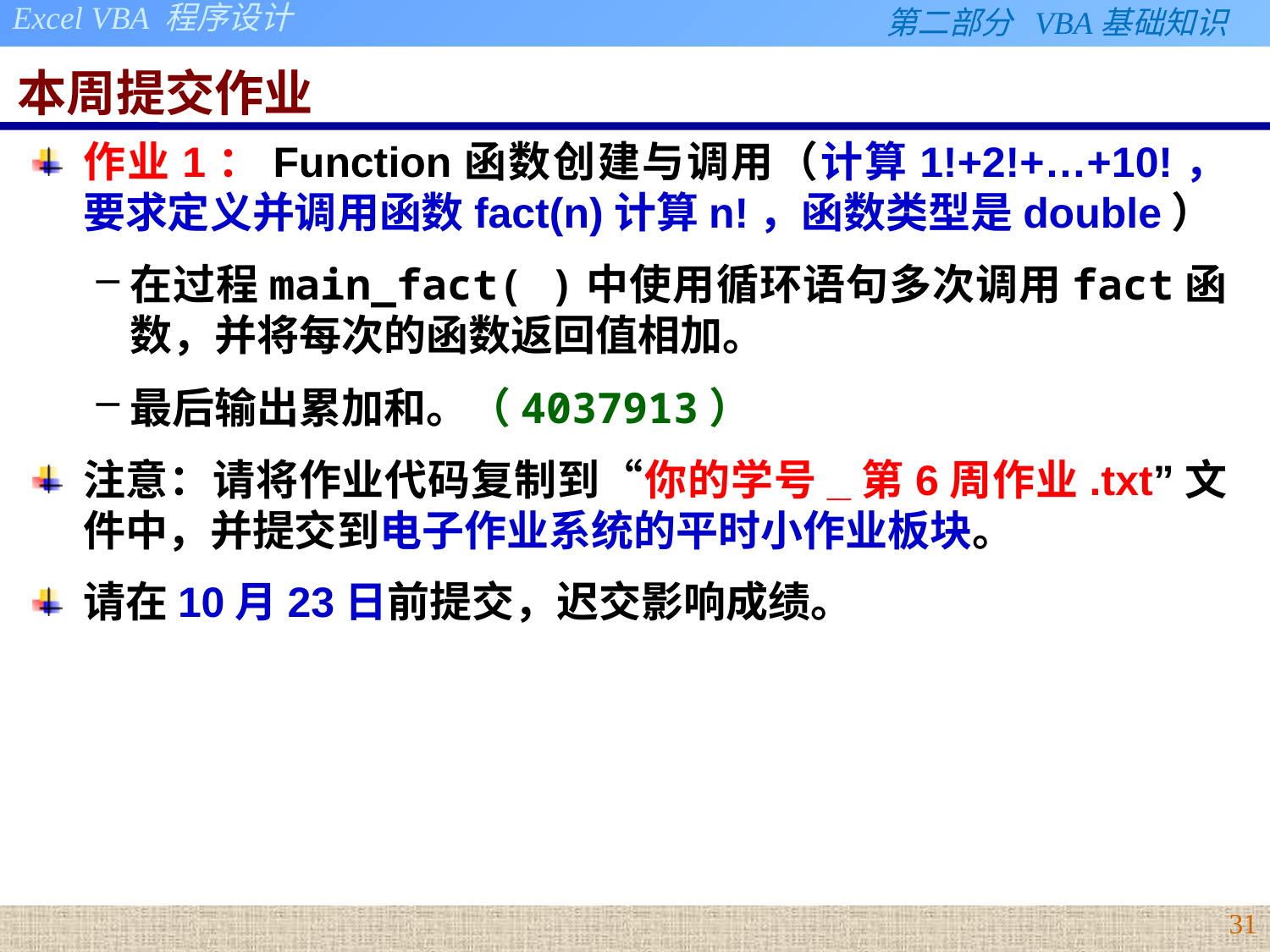

# 本周提交作业
作业1：Function函数创建与调用（计算1!+2!+…+10!，要求定义并调用函数fact(n)计算n!，函数类型是double）
在过程main_fact( )中使用循环语句多次调用fact函数，并将每次的函数返回值相加。
最后输出累加和。（4037913）
注意：请将作业代码复制到“你的学号_第6周作业.txt”文件中，并提交到电子作业系统的平时小作业板块。
请在10月23日前提交，迟交影响成绩。